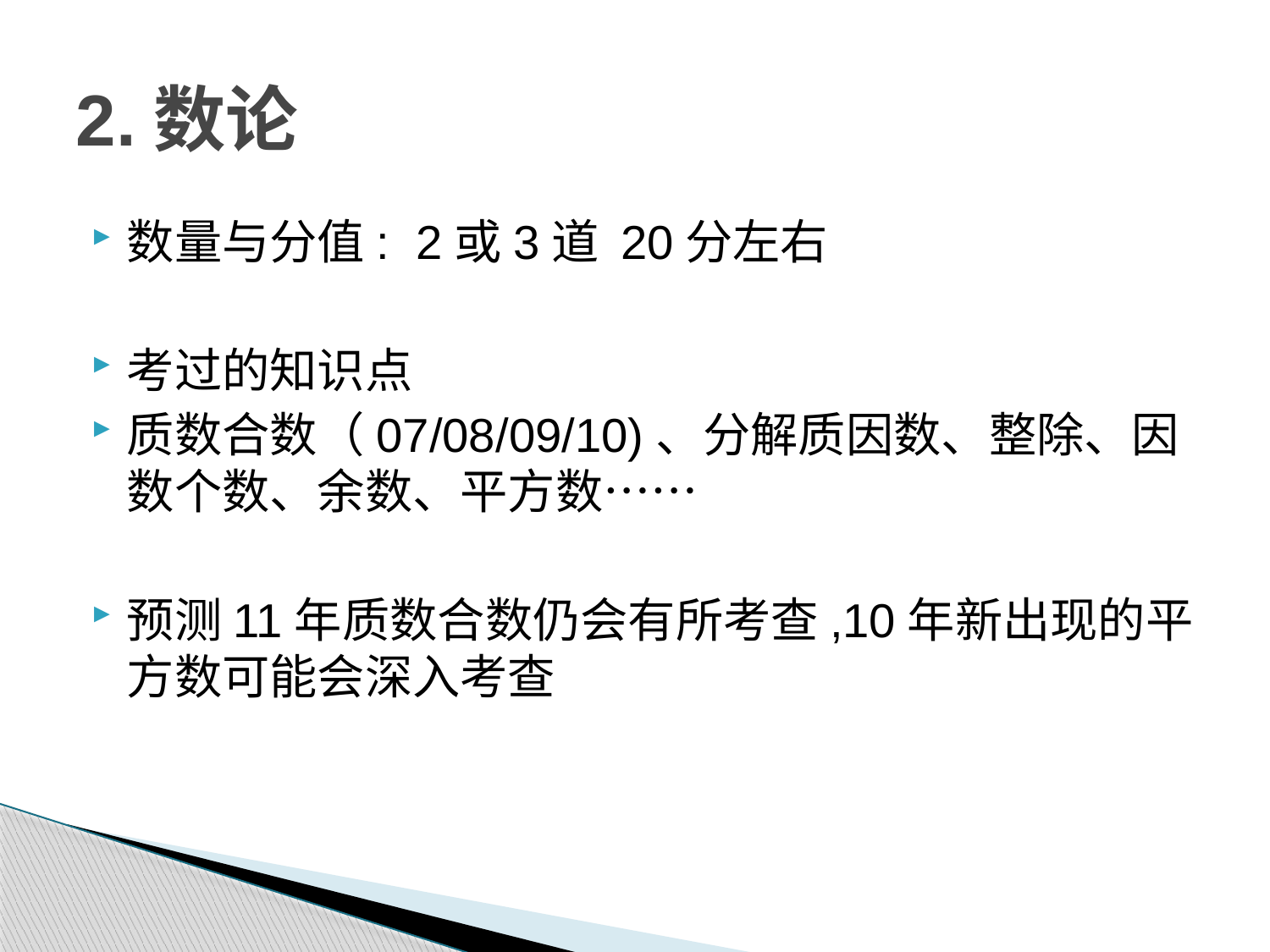

# 2.数论
数量与分值:  2或3道 20分左右

考过的知识点
质数合数（07/08/09/10)、分解质因数、整除、因数个数、余数、平方数……

预测11年质数合数仍会有所考查,10年新出现的平方数可能会深入考查